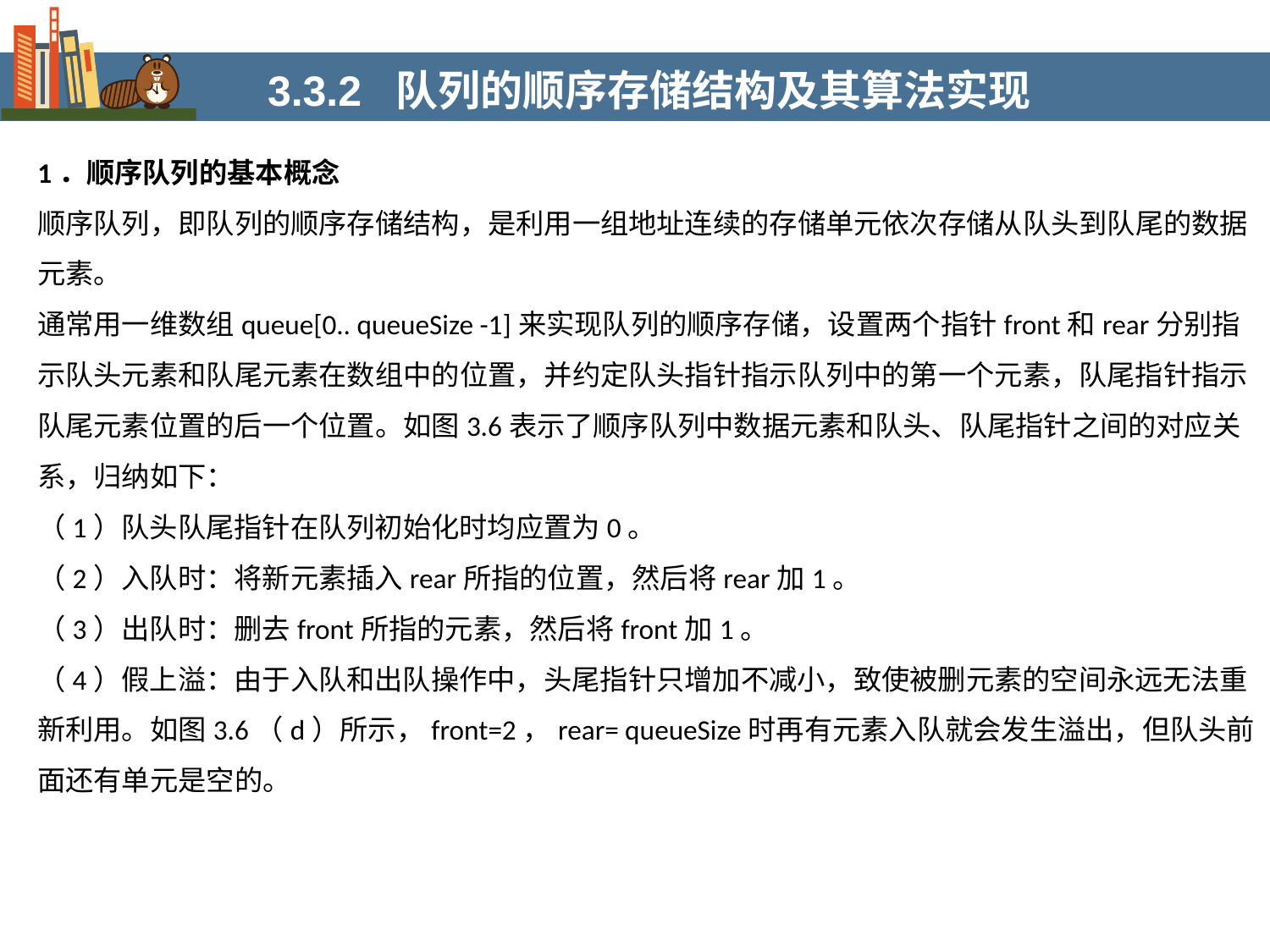

3.3.2  队列的顺序存储结构及其算法实现
1．顺序队列的基本概念
顺序队列，即队列的顺序存储结构，是利用一组地址连续的存储单元依次存储从队头到队尾的数据元素。
通常用一维数组queue[0.. queueSize -1]来实现队列的顺序存储，设置两个指针front和rear分别指示队头元素和队尾元素在数组中的位置，并约定队头指针指示队列中的第一个元素，队尾指针指示队尾元素位置的后一个位置。如图3.6表示了顺序队列中数据元素和队头、队尾指针之间的对应关系，归纳如下：
（1）队头队尾指针在队列初始化时均应置为0。
（2）入队时：将新元素插入rear所指的位置，然后将rear加1。
（3）出队时：删去front所指的元素，然后将front加1。
（4）假上溢：由于入队和出队操作中，头尾指针只增加不减小，致使被删元素的空间永远无法重新利用。如图3.6（d）所示，front=2，rear= queueSize时再有元素入队就会发生溢出，但队头前面还有单元是空的。